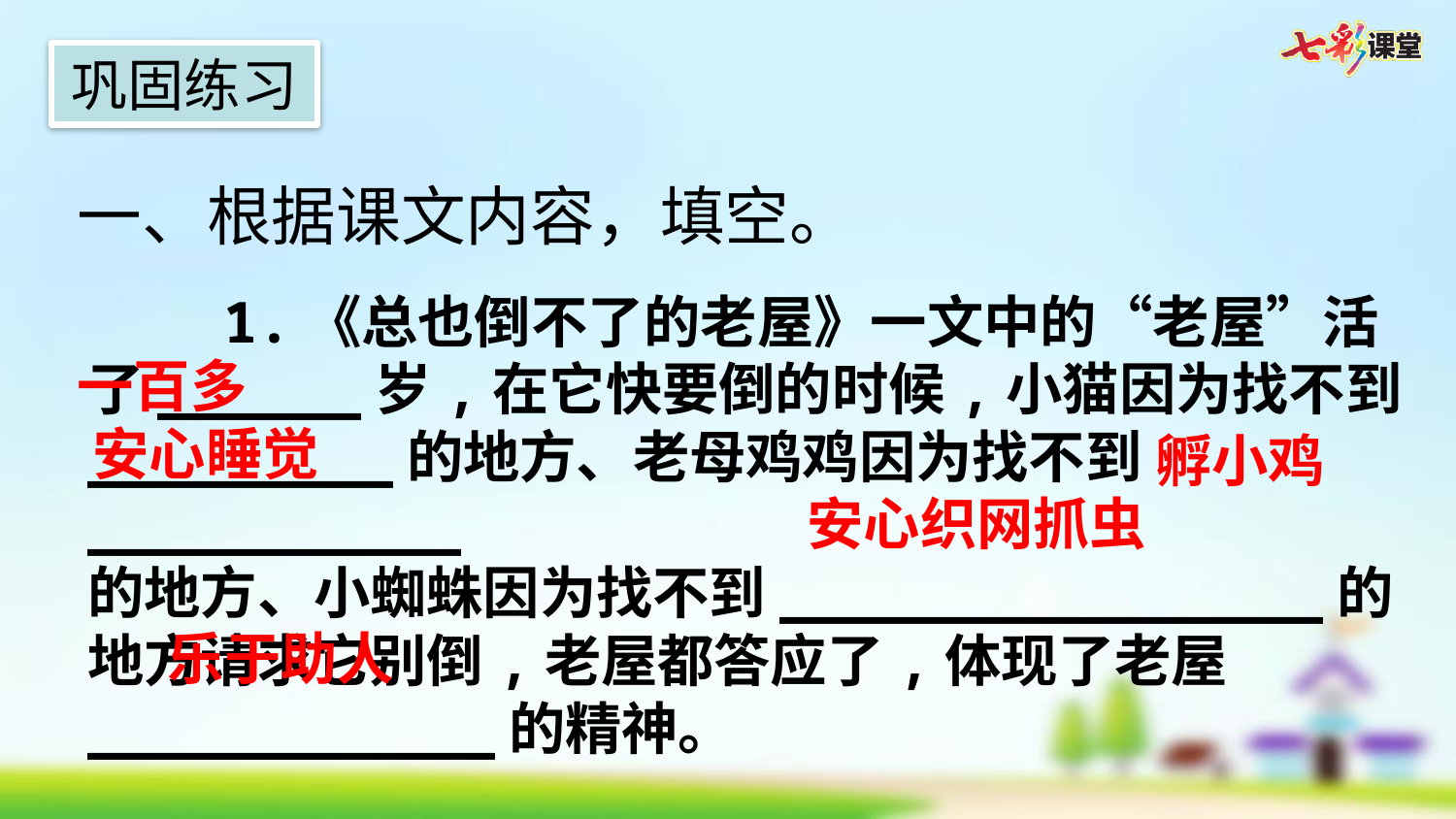

巩固练习
一、根据课文内容，填空。
    1.《总也倒不了的老屋》一文中的“老屋”活了______岁,在它快要倒的时候,小猫因为找不到_________的地方、老母鸡鸡因为找不到___________
的地方、小蜘蛛因为找不到________________的
地方请求它别倒,老屋都答应了,体现了老屋____________的精神。
一百多
安心睡觉
孵小鸡
安心织网抓虫
乐于助人